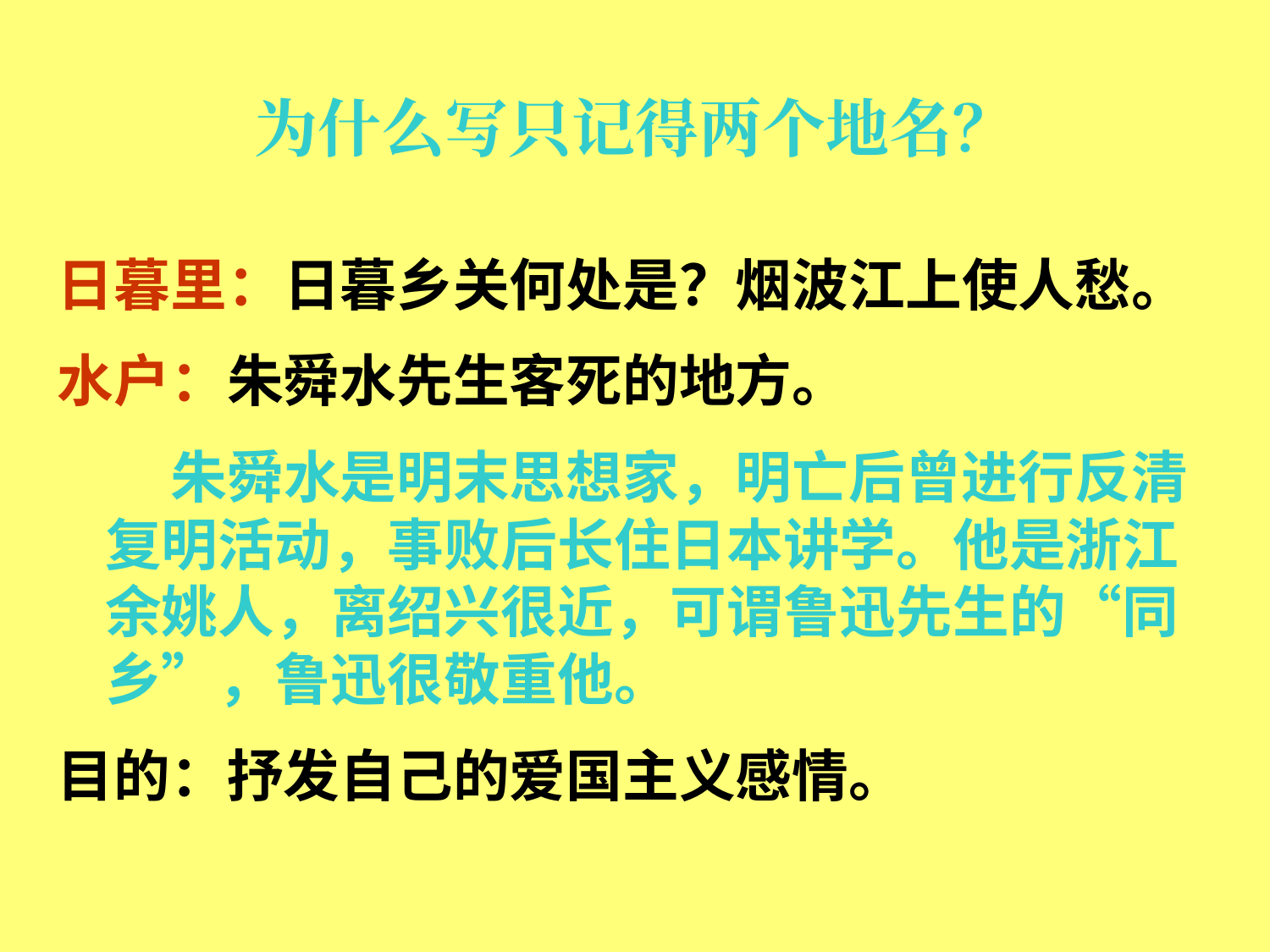

# 为什么写只记得两个地名？
日暮里：日暮乡关何处是？烟波江上使人愁。
水户：朱舜水先生客死的地方。
　　朱舜水是明末思想家，明亡后曾进行反清复明活动，事败后长住日本讲学。他是浙江余姚人，离绍兴很近，可谓鲁迅先生的“同乡”，鲁迅很敬重他。
目的：抒发自己的爱国主义感情。